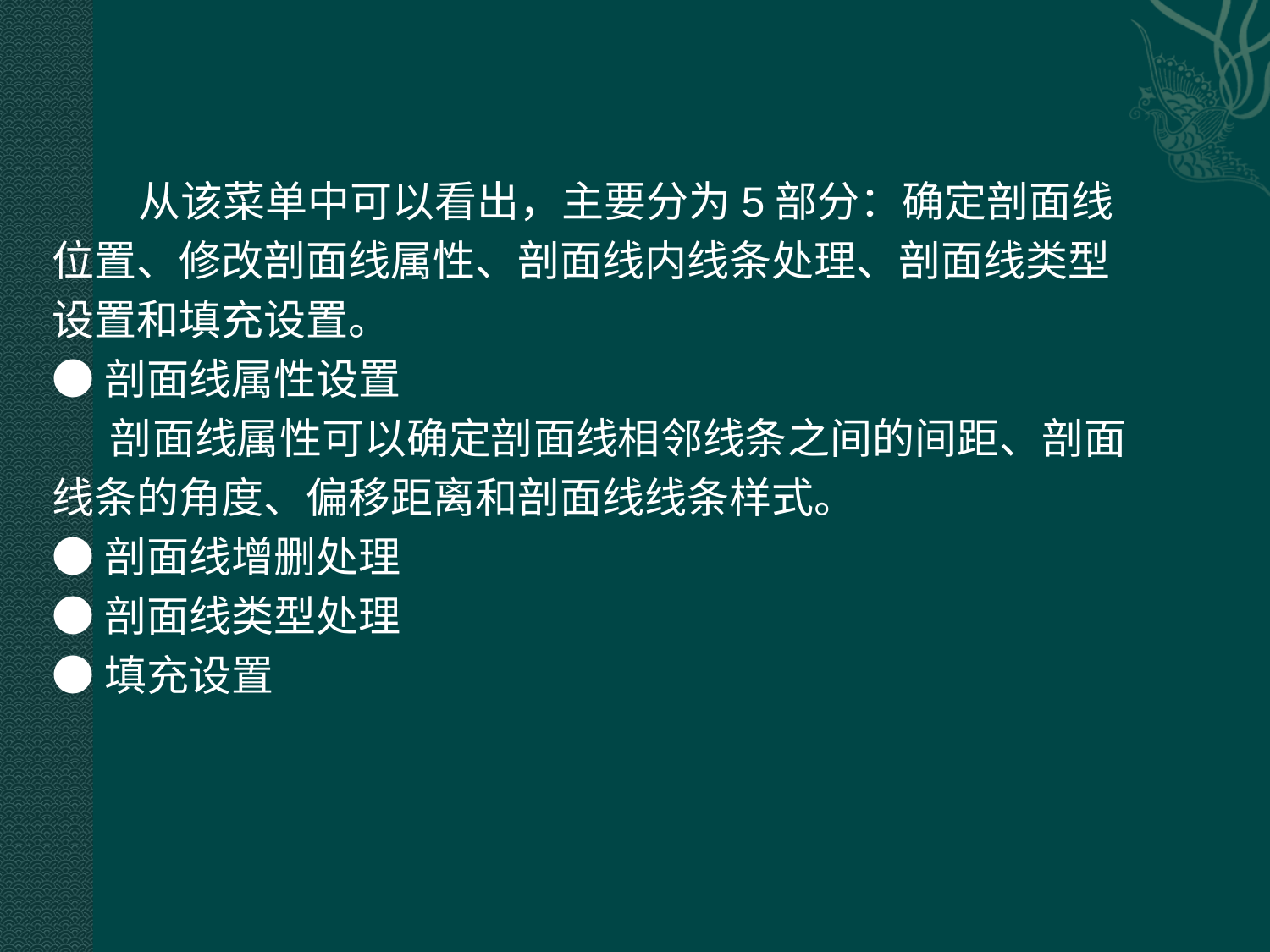

从该菜单中可以看出，主要分为5部分：确定剖面线
位置、修改剖面线属性、剖面线内线条处理、剖面线类型
设置和填充设置。
●剖面线属性设置
     剖面线属性可以确定剖面线相邻线条之间的间距、剖面
线条的角度、偏移距离和剖面线线条样式。
●剖面线增删处理
●剖面线类型处理
●填充设置